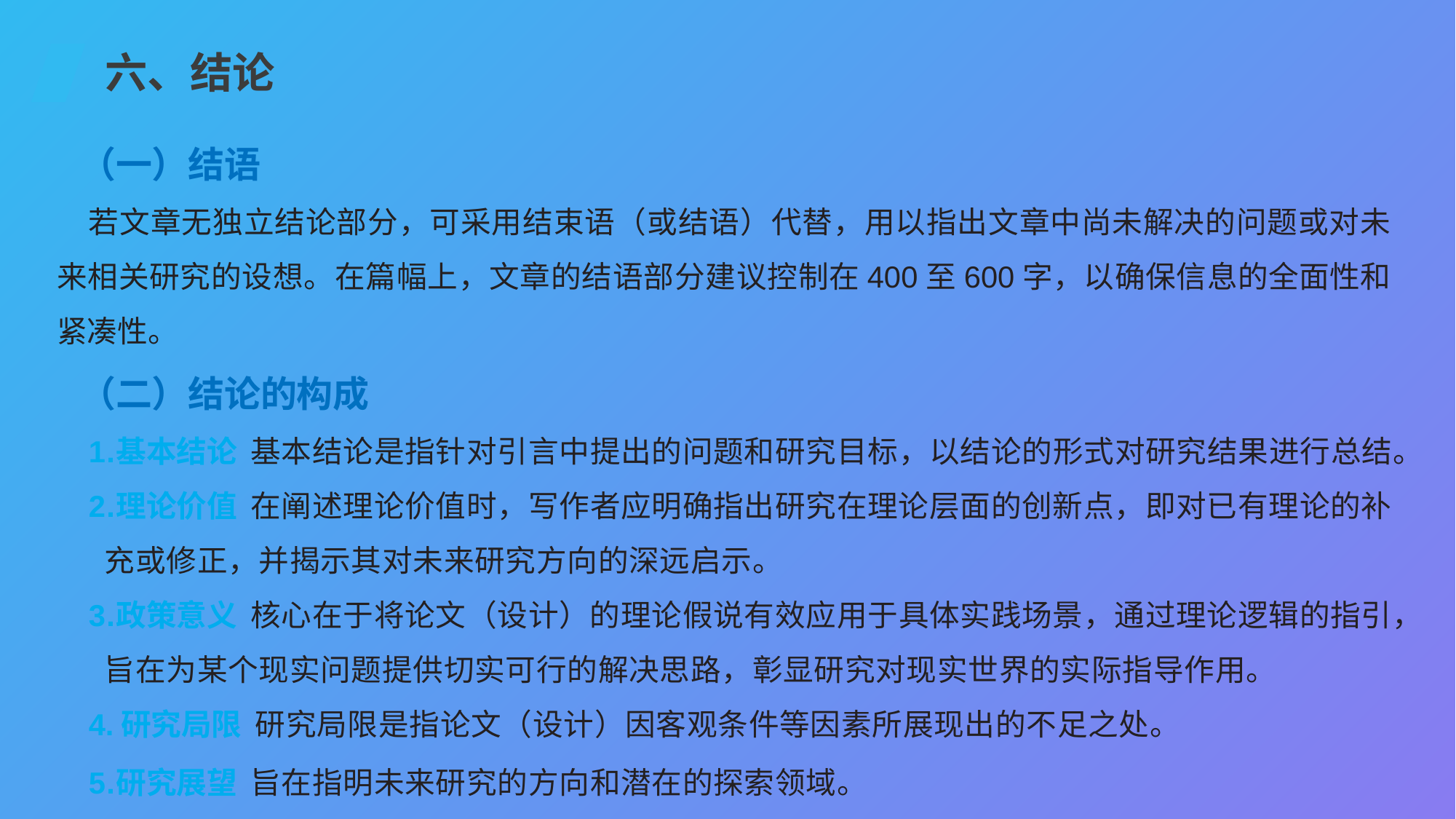

六、结论
（一）结语
若文章无独立结论部分，可采用结束语（或结语）代替，用以指出文章中尚未解决的问题或对未来相关研究的设想。在篇幅上，文章的结语部分建议控制在400至600字，以确保信息的全面性和紧凑性。
（二）结论的构成
基本结论  基本结论是指针对引言中提出的问题和研究目标，以结论的形式对研究结果进行总结。
理论价值  在阐述理论价值时，写作者应明确指出研究在理论层面的创新点，即对已有理论的补充或修正，并揭示其对未来研究方向的深远启示。
政策意义  核心在于将论文（设计）的理论假说有效应用于具体实践场景，通过理论逻辑的指引，旨在为某个现实问题提供切实可行的解决思路，彰显研究对现实世界的实际指导作用。
4.研究局限  研究局限是指论文（设计）因客观条件等因素所展现出的不足之处。

研究展望  旨在指明未来研究的方向和潜在的探索领域。